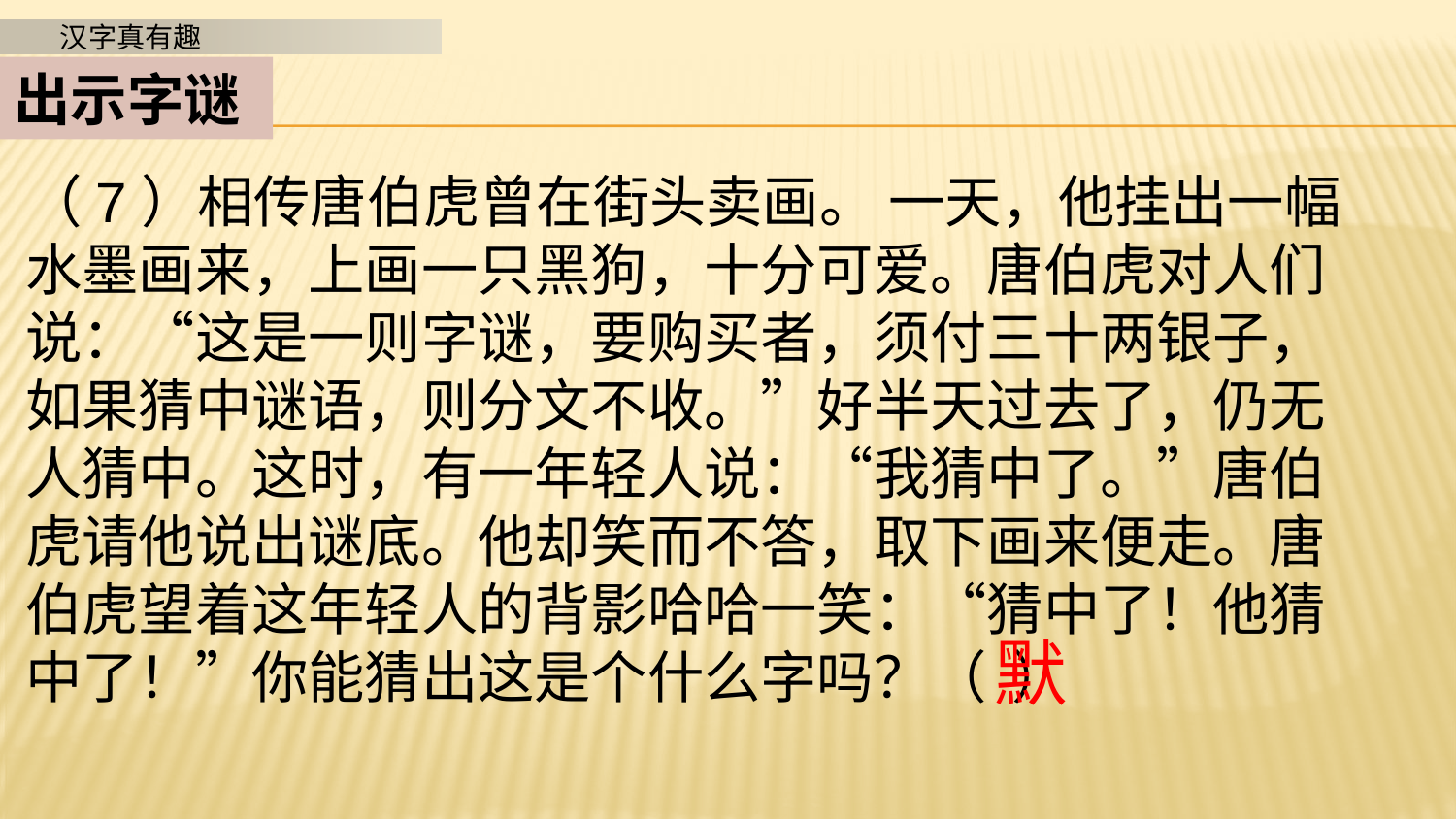

出示字谜
（7）相传唐伯虎曾在街头卖画。 一天，他挂出一幅水墨画来，上画一只黑狗，十分可爱。唐伯虎对人们说：“这是一则字谜，要购买者，须付三十两银子，如果猜中谜语，则分文不收。”好半天过去了，仍无人猜中。这时，有一年轻人说：“我猜中了。”唐伯虎请他说出谜底。他却笑而不答，取下画来便走。唐伯虎望着这年轻人的背影哈哈一笑：“猜中了！他猜中了！”你能猜出这是个什么字吗？（  ）
默